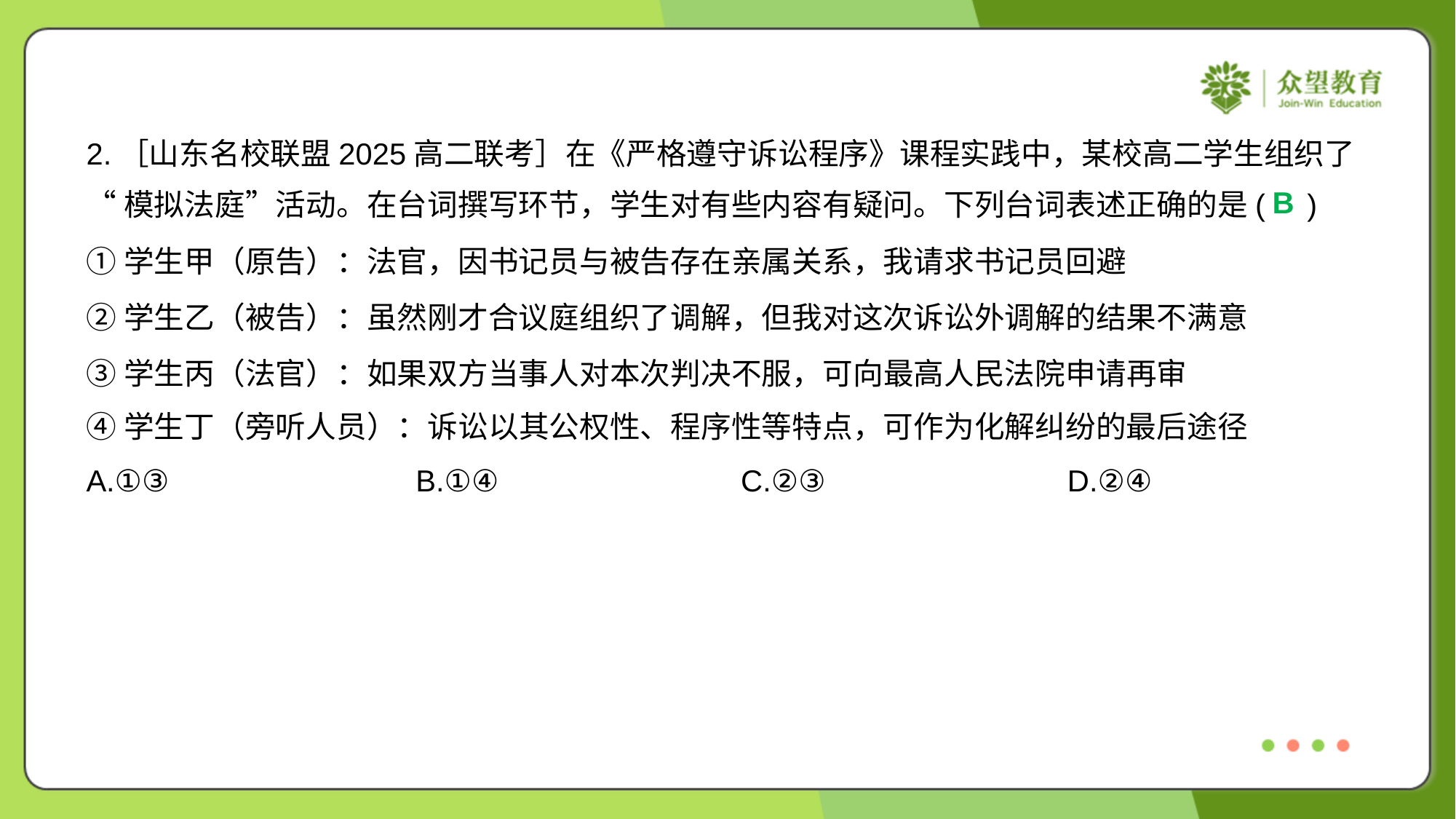

2.［山东名校联盟2025高二联考］在《严格遵守诉讼程序》课程实践中，某校高二学生组织了
“模拟法庭”活动。在台词撰写环节，学生对有些内容有疑问。下列台词表述正确的是(     )
B
①学生甲（原告）：法官，因书记员与被告存在亲属关系，我请求书记员回避
②学生乙（被告）：虽然刚才合议庭组织了调解，但我对这次诉讼外调解的结果不满意
③学生丙（法官）：如果双方当事人对本次判决不服，可向最高人民法院申请再审
④学生丁（旁听人员）：诉讼以其公权性、程序性等特点，可作为化解纠纷的最后途径
A.①③	B.①④	C.②③	D.②④